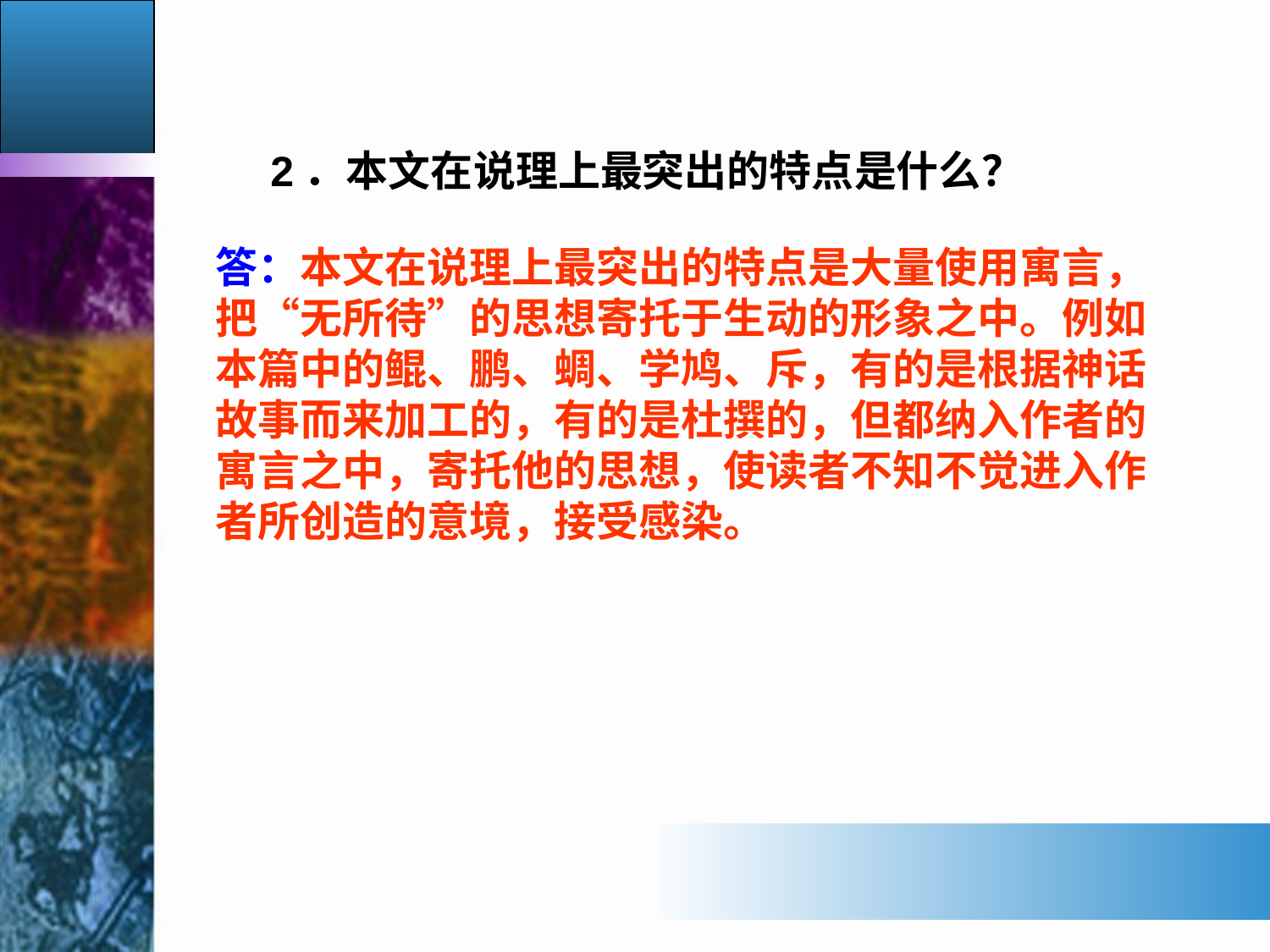

2．本文在说理上最突出的特点是什么？

答：本文在说理上最突出的特点是大量使用寓言，把“无所待”的思想寄托于生动的形象之中。例如本篇中的鲲、鹏、蜩、学鸠、斥，有的是根据神话故事而来加工的，有的是杜撰的，但都纳入作者的寓言之中，寄托他的思想，使读者不知不觉进入作者所创造的意境，接受感染。